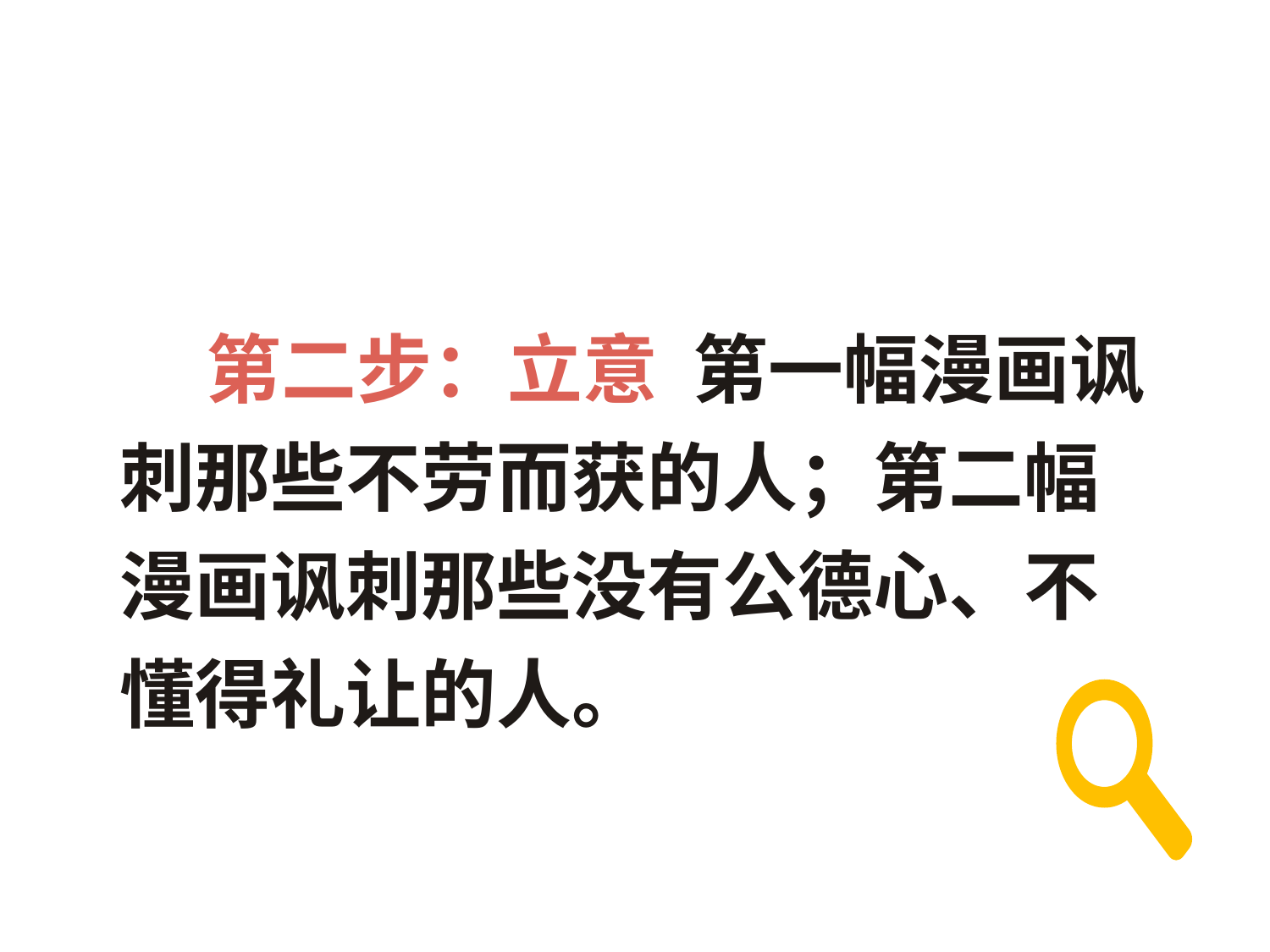

第二步：立意  第一幅漫画讽刺那些不劳而获的人；第二幅漫画讽刺那些没有公德心、不懂得礼让的人。